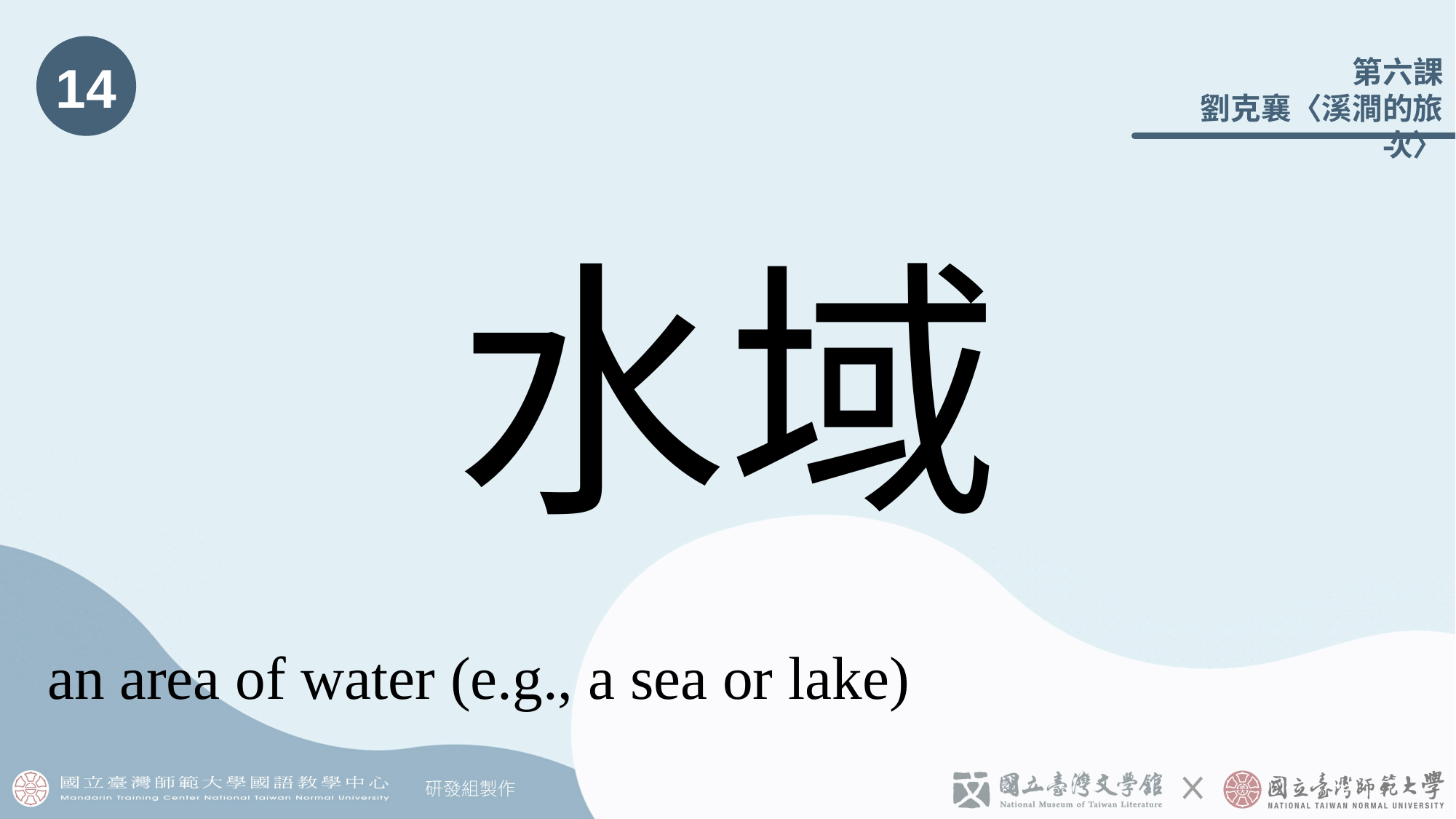

14
# 水域
an area of water (e.g., a sea or lake)